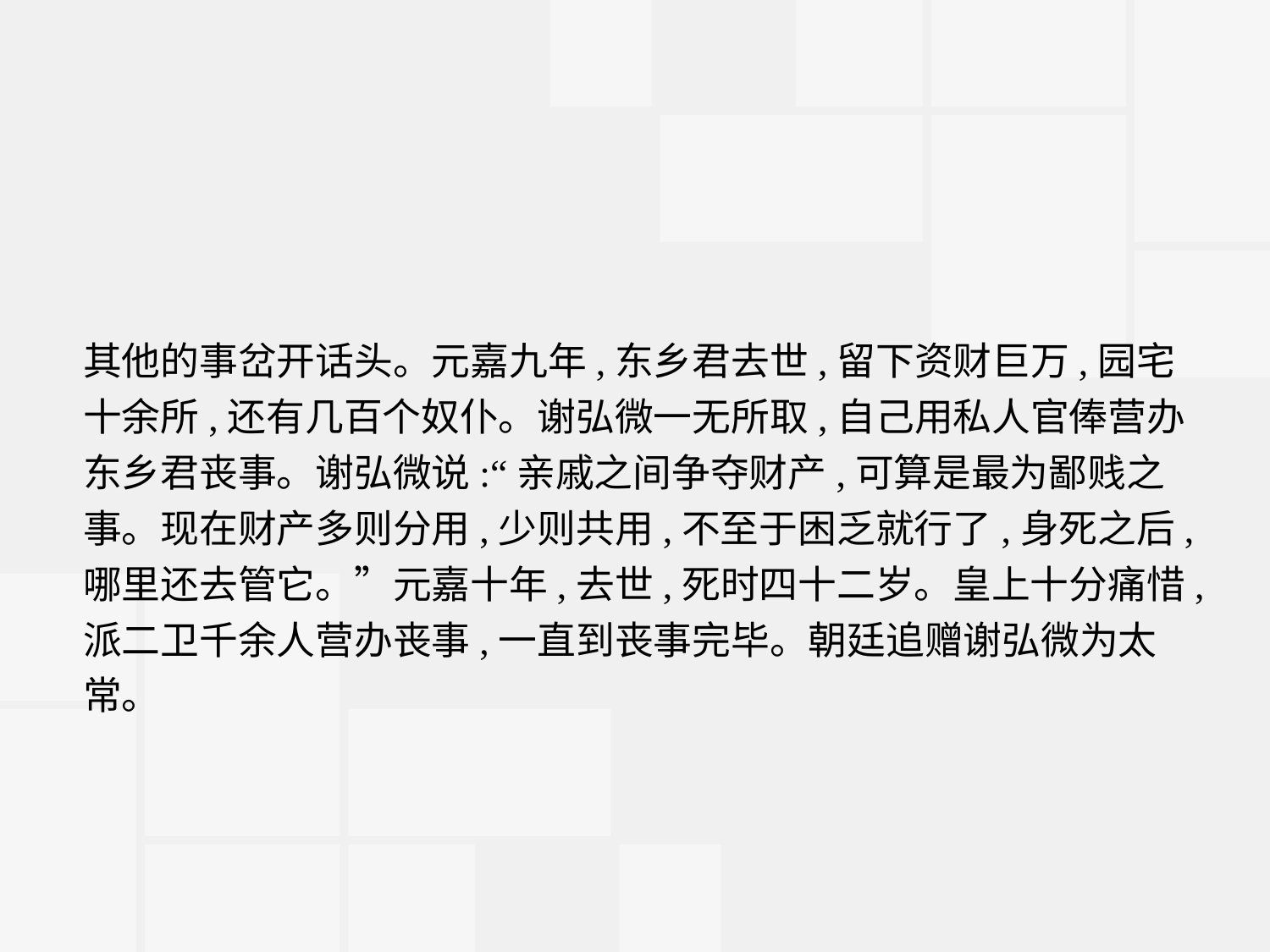

其他的事岔开话头。元嘉九年,东乡君去世,留下资财巨万,园宅十余所,还有几百个奴仆。谢弘微一无所取,自己用私人官俸营办东乡君丧事。谢弘微说:“亲戚之间争夺财产,可算是最为鄙贱之事。现在财产多则分用,少则共用,不至于困乏就行了,身死之后,哪里还去管它。”元嘉十年,去世,死时四十二岁。皇上十分痛惜,派二卫千余人营办丧事,一直到丧事完毕。朝廷追赠谢弘微为太常。